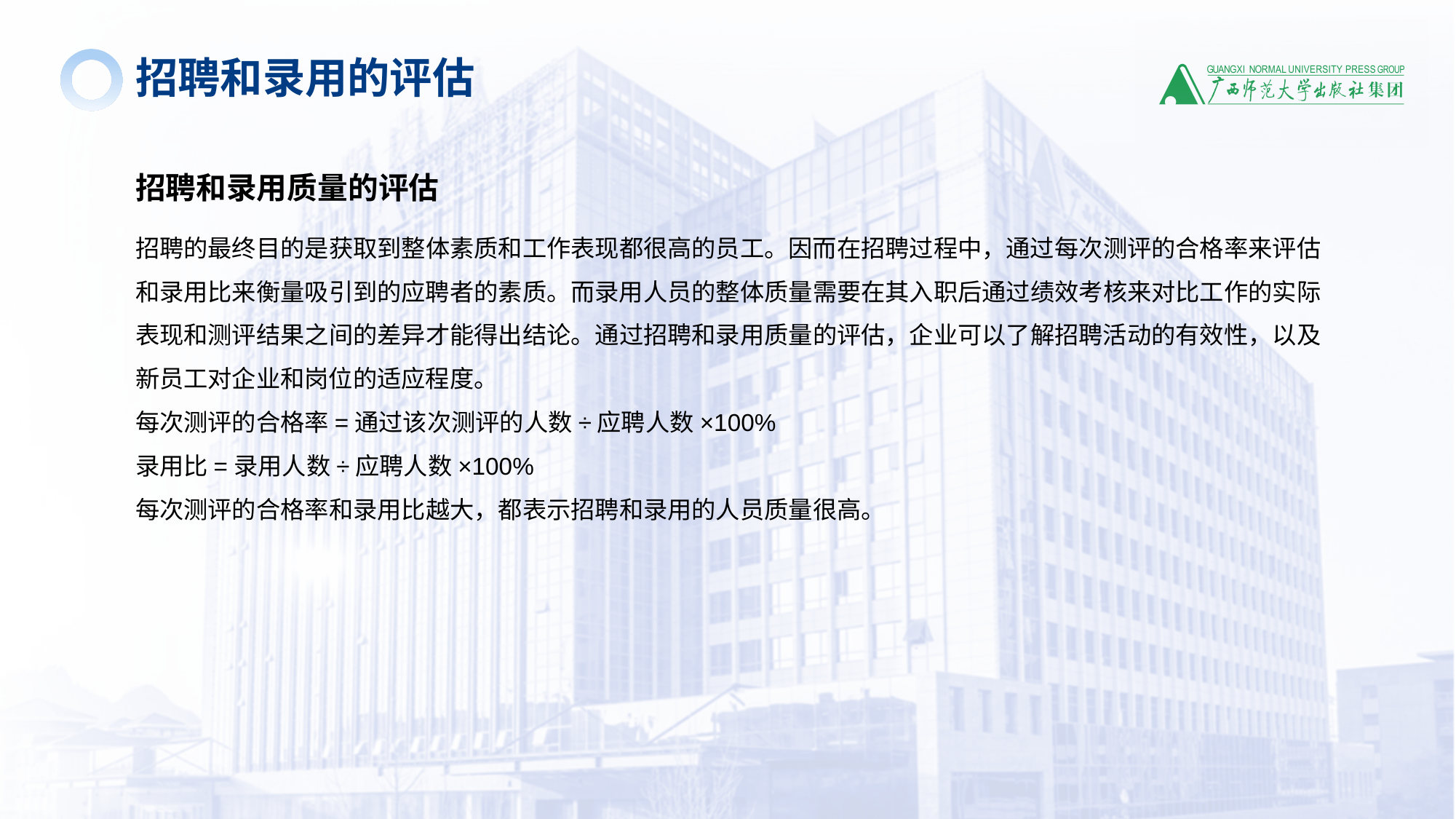

招聘和录用的评估

招聘和录用质量的评估

招聘的最终目的是获取到整体素质和工作表现都很高的员工。因而在招聘过程中，通过每次测评的合格率来评估和录用比来衡量吸引到的应聘者的素质。而录用人员的整体质量需要在其入职后通过绩效考核来对比工作的实际表现和测评结果之间的差异才能得出结论。通过招聘和录用质量的评估，企业可以了解招聘活动的有效性，以及新员工对企业和岗位的适应程度。
每次测评的合格率=通过该次测评的人数÷应聘人数×100%
录用比=录用人数÷应聘人数×100%
每次测评的合格率和录用比越大，都表示招聘和录用的人员质量很高。